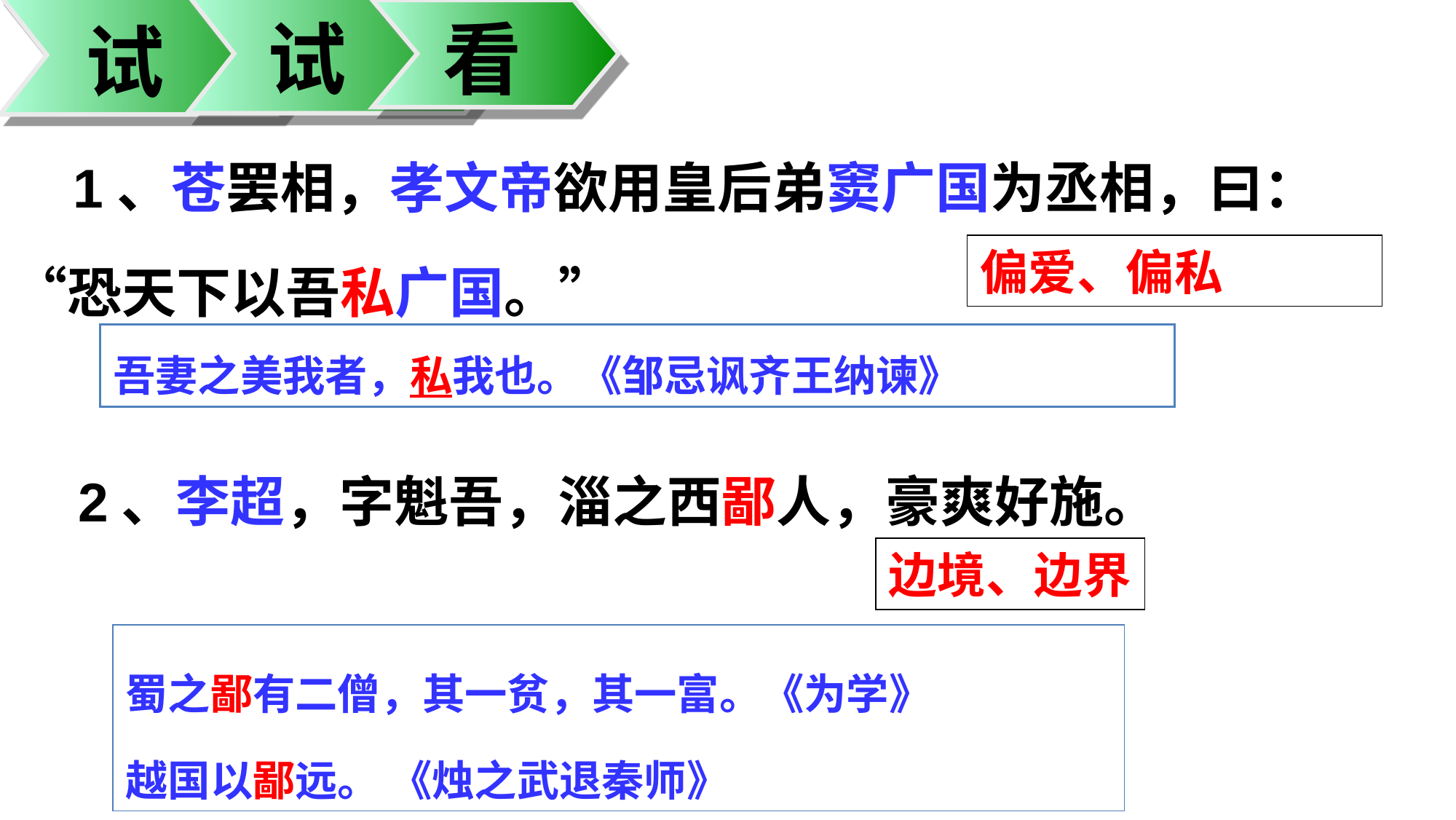

试
看
试
　1、苍罢相，孝文帝欲用皇后弟窦广国为丞相，曰：“恐天下以吾私广国。”
偏爱、偏私
吾妻之美我者，私我也。《邹忌讽齐王纳谏》
2、李超，字魁吾，淄之西鄙人，豪爽好施。
边境、边界
蜀之鄙有二僧，其一贫，其一富。《为学》
越国以鄙远。 《烛之武退秦师》